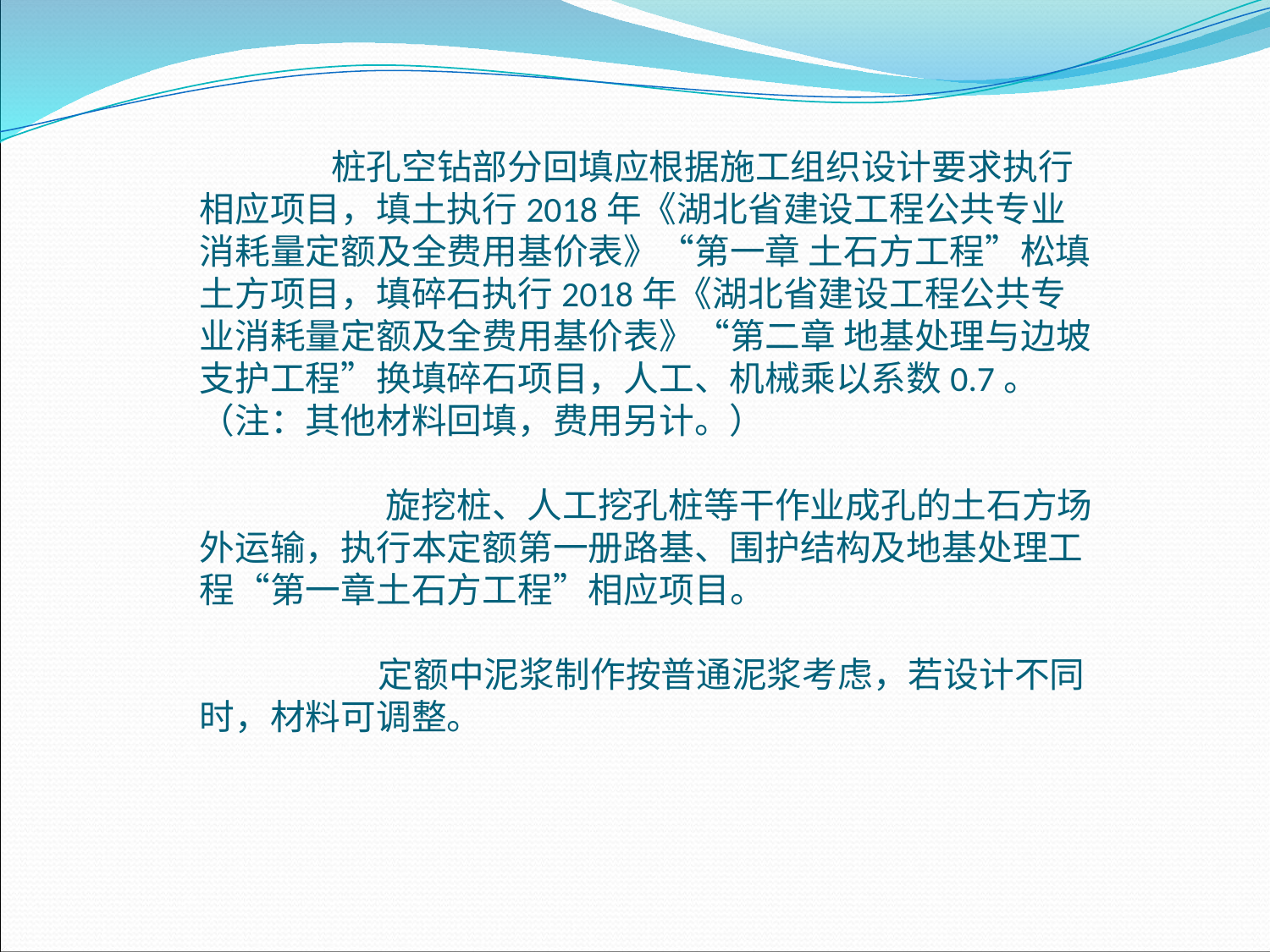

桩孔空钻部分回填应根据施工组织设计要求执行相应项目，填土执行2018年《湖北省建设工程公共专业消耗量定额及全费用基价表》“第一章 土石方工程”松填土方项目，填碎石执行2018年《湖北省建设工程公共专业消耗量定额及全费用基价表》“第二章 地基处理与边坡支护工程”换填碎石项目，人工、机械乘以系数0.7。（注：其他材料回填，费用另计。）
                  旋挖桩、人工挖孔桩等干作业成孔的土石方场外运输，执行本定额第一册路基、围护结构及地基处理工程“第一章土石方工程”相应项目。
                 定额中泥浆制作按普通泥浆考虑，若设计不同时，材料可调整。
58